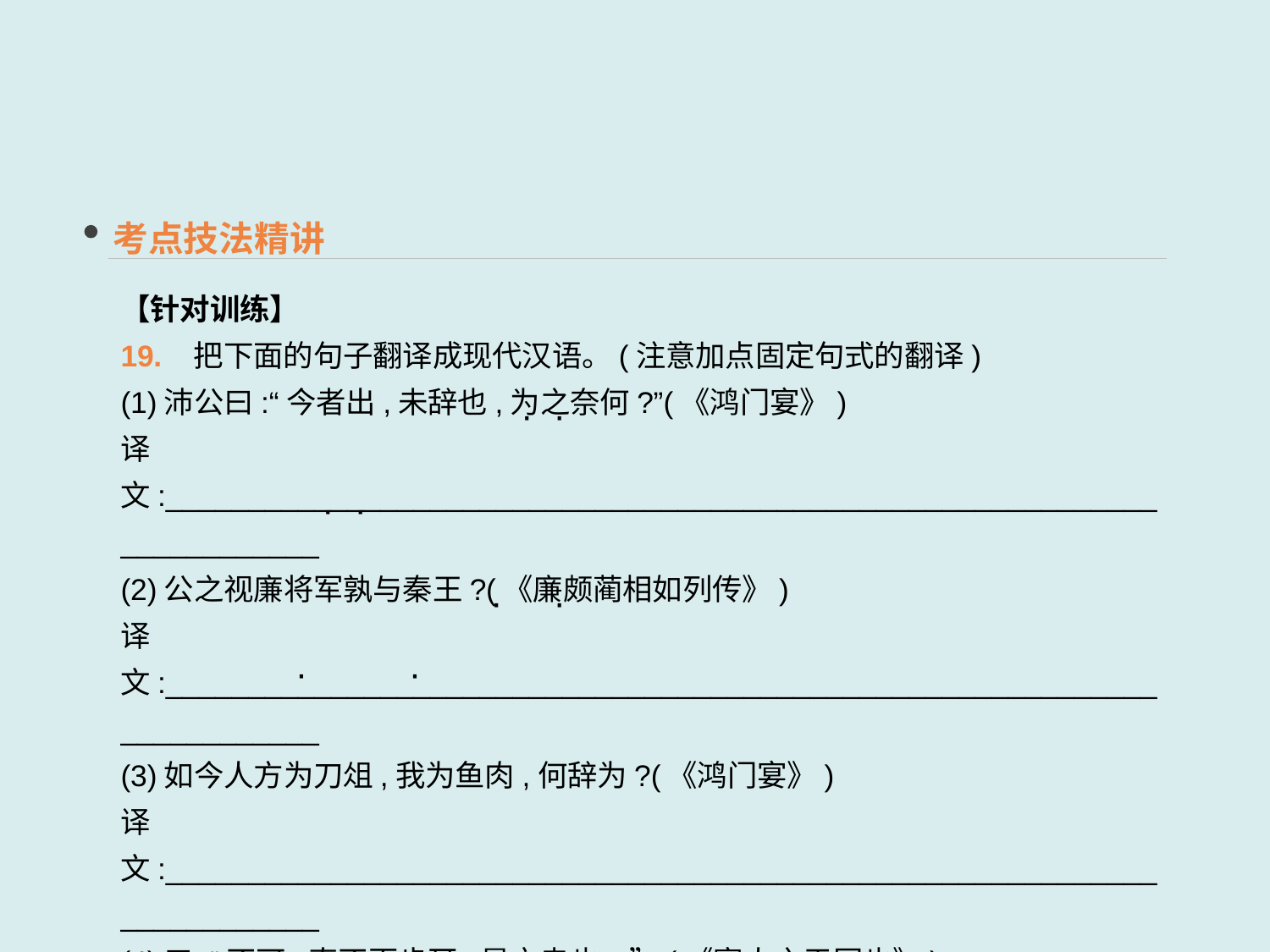

考点技法精讲

【针对训练】
19.   把下面的句子翻译成现代汉语。(注意加点固定句式的翻译)
(1)沛公曰:“今者出,未辞也,为之奈何?”(《鸿门宴》)
译文:________________________________________________________________________
(2)公之视廉将军孰与秦王?(《廉颇蔺相如列传》)
译文:________________________________________________________________________
(3)如今人方为刀俎,我为鱼肉,何辞为?(《鸿门宴》)
译文:________________________________________________________________________
(4)曰:“不可,直不百步耳,是亦走也。”(《寡人之于国也》)
译文:________________________________________________________________________

·  ·
·  ·
 ·     ·
·          ·